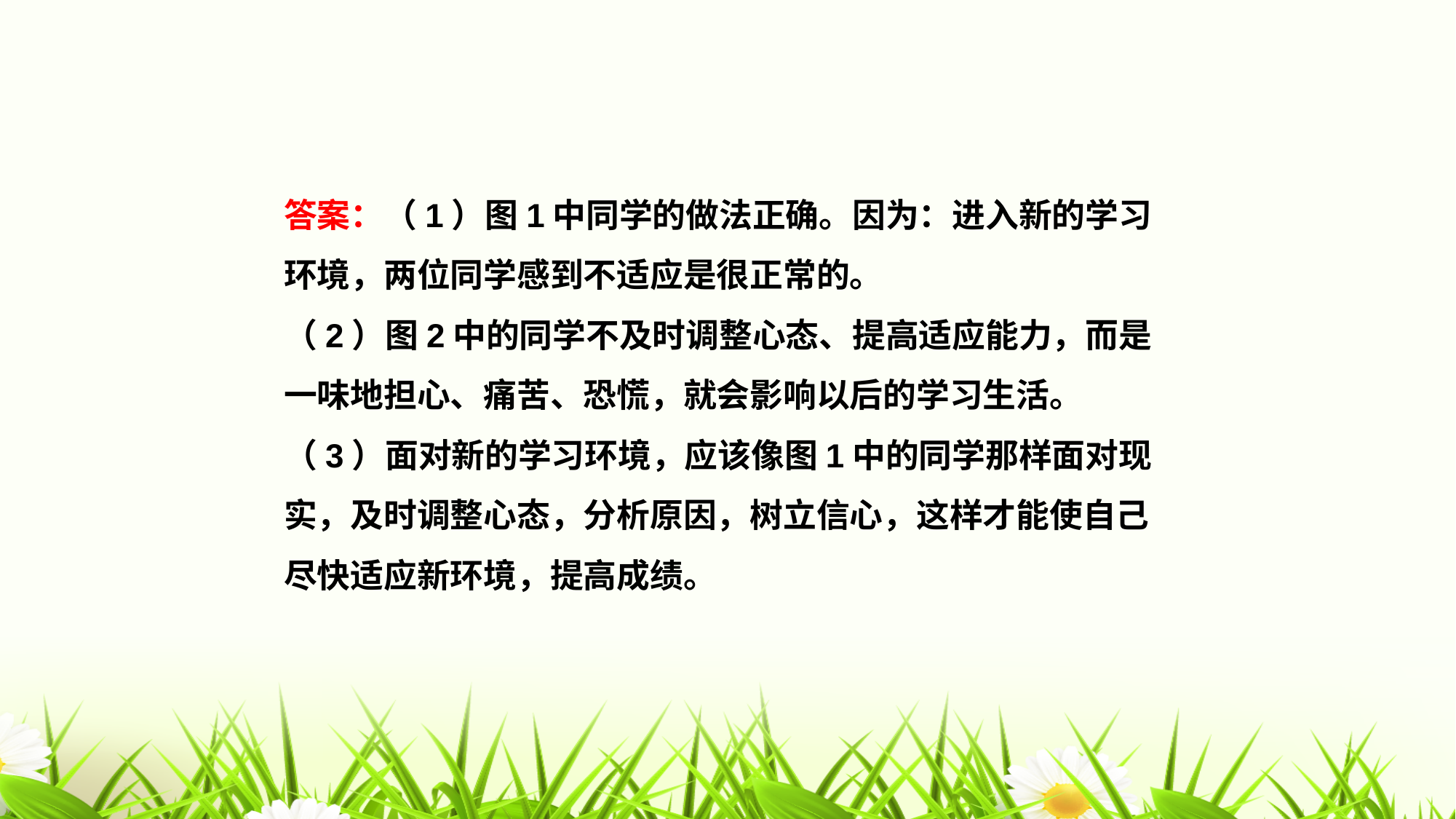

答案：（1）图1中同学的做法正确。因为：进入新的学习环境，两位同学感到不适应是很正常的。
（2）图2中的同学不及时调整心态、提高适应能力，而是一味地担心、痛苦、恐慌，就会影响以后的学习生活。
（3）面对新的学习环境，应该像图1中的同学那样面对现实，及时调整心态，分析原因，树立信心，这样才能使自己尽快适应新环境，提高成绩。